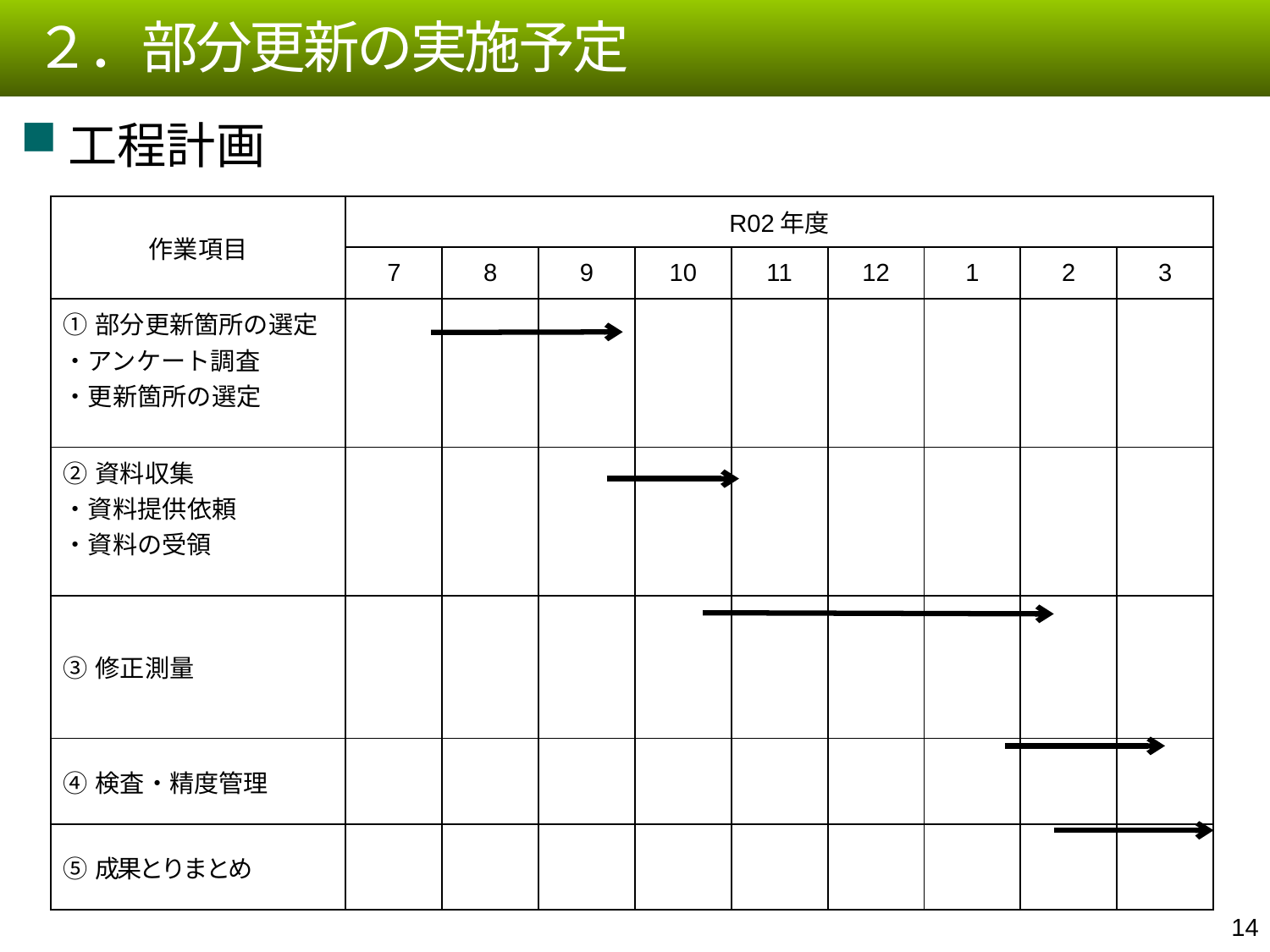

２．部分更新の実施予定
工程計画

| 作業項目 | R02年度 |  |  |  |  |  |  |  |  |
| --- | --- | --- | --- | --- | --- | --- | --- | --- | --- |
|  | 7 | 8 | 9 | 10 | 11 | 12 | 1 | 2 | 3 |
| ①部分更新箇所の選定 ・アンケート調査 ・更新箇所の選定 |  |  |  |  |  |  |  |  |  |
| ②資料収集 ・資料提供依頼 ・資料の受領 |  |  |  |  |  |  |  |  |  |
| ③修正測量 |  |  |  |  |  |  |  |  |  |
| ④検査・精度管理 |  |  |  |  |  |  |  |  |  |
| ⑤成果とりまとめ |  |  |  |  |  |  |  |  |  |
14